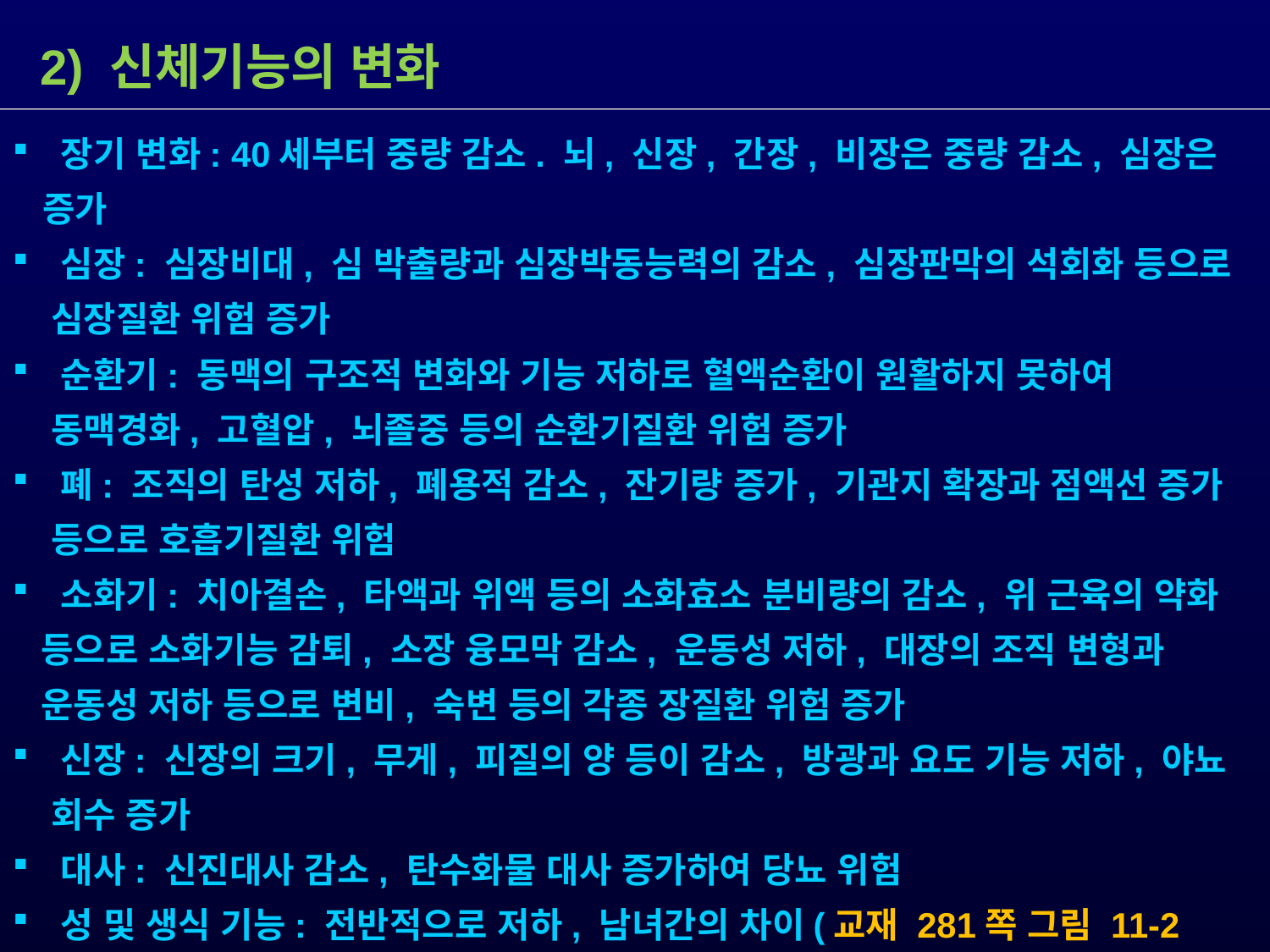

2) 신체기능의 변화

 장기 변화: 40세부터 중량 감소. 뇌, 신장, 간장, 비장은 중량 감소, 심장은 증가
 심장: 심장비대, 심 박출량과 심장박동능력의 감소, 심장판막의 석회화 등으로
   심장질환 위험 증가
 순환기: 동맥의 구조적 변화와 기능 저하로 혈액순환이 원활하지 못하여
   동맥경화, 고혈압, 뇌졸중 등의 순환기질환 위험 증가
 폐: 조직의 탄성 저하, 폐용적 감소, 잔기량 증가, 기관지 확장과 점액선 증가
   등으로 호흡기질환 위험
 소화기: 치아결손, 타액과 위액 등의 소화효소 분비량의 감소, 위 근육의 약화
  등으로 소화기능 감퇴, 소장 융모막 감소, 운동성 저하, 대장의 조직 변형과
  운동성 저하 등으로 변비, 숙변 등의 각종 장질환 위험 증가
 신장: 신장의 크기, 무게, 피질의 양 등이 감소, 방광과 요도 기능 저하, 야뇨
   회수 증가
 대사: 신진대사 감소, 탄수화물 대사 증가하여 당뇨 위험
 성 및 생식 기능: 전반적으로 저하, 남녀간의 차이(교재 281쪽 그림 11-2 참조)
 신체적 노화에 적응하면 생활만족도 증가, 신체노화에 몰두하면 만족도 낮음